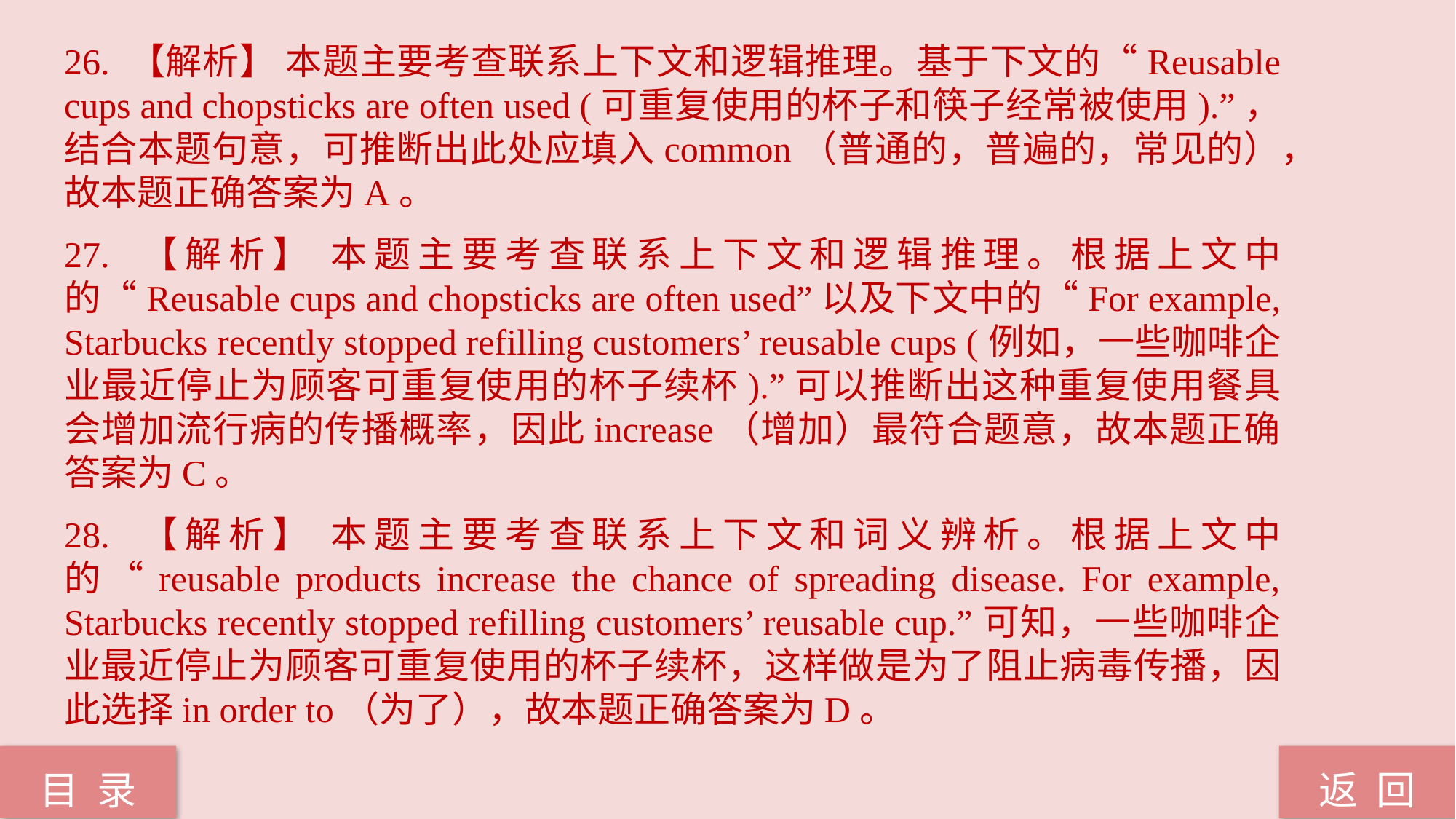

26. 【解析】 本题主要考查联系上下文和逻辑推理。基于下文的“Reusable cups and chopsticks are often used (可重复使用的杯子和筷子经常被使用).”，结合本题句意，可推断出此处应填入common（普通的，普遍的，常见的），故本题正确答案为A。
27. 【解析】 本题主要考查联系上下文和逻辑推理。根据上文中的“Reusable cups and chopsticks are often used”以及下文中的“For example, Starbucks recently stopped refilling customers’ reusable cups (例如，一些咖啡企业最近停止为顾客可重复使用的杯子续杯).”可以推断出这种重复使用餐具会增加流行病的传播概率，因此increase（增加）最符合题意，故本题正确答案为C。
28. 【解析】 本题主要考查联系上下文和词义辨析。根据上文中的“reusable products increase the chance of spreading disease. For example, Starbucks recently stopped refilling customers’ reusable cup.”可知，一些咖啡企业最近停止为顾客可重复使用的杯子续杯，这样做是为了阻止病毒传播，因此选择in order to（为了），故本题正确答案为D。
返  回